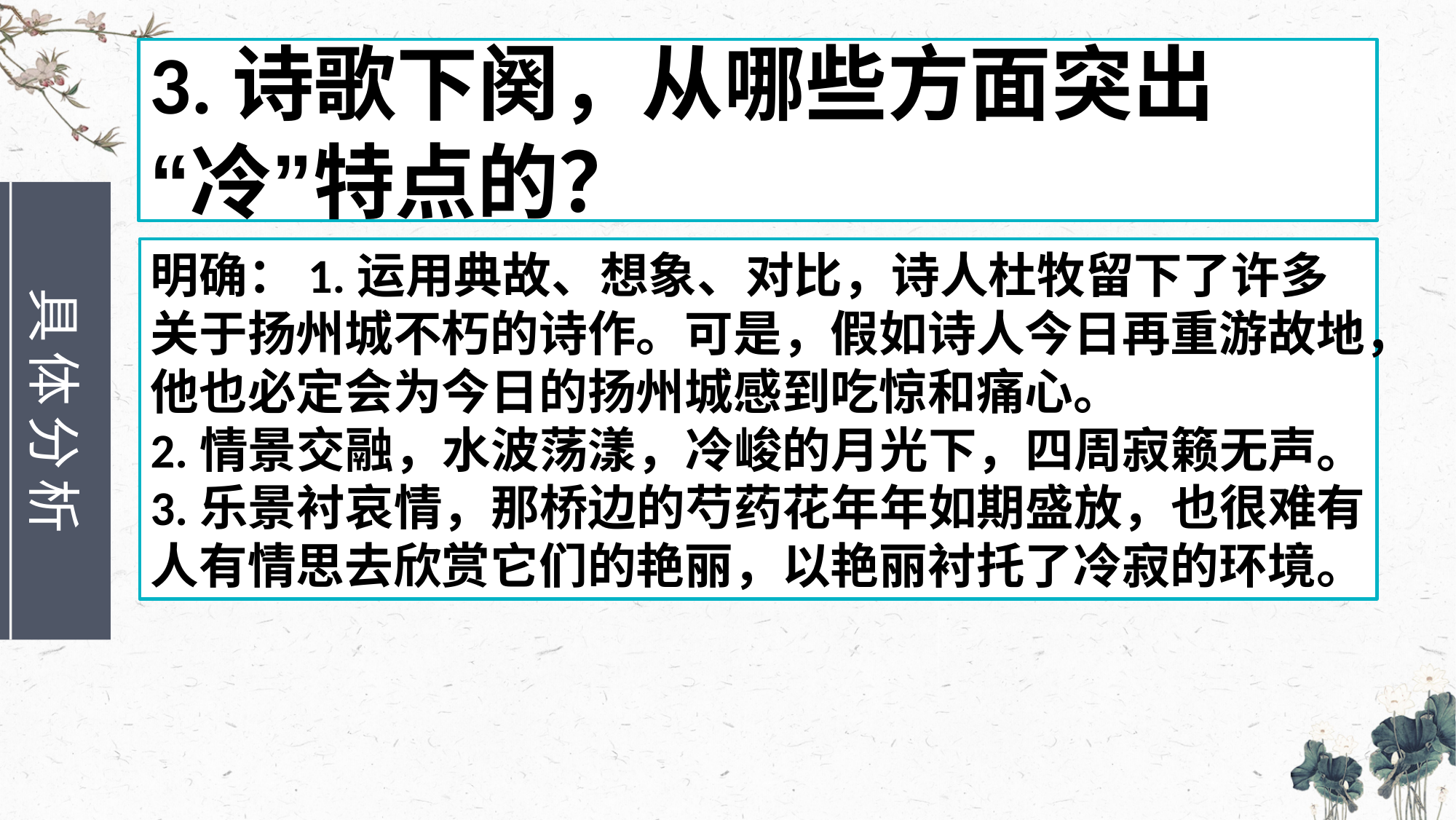

3.诗歌下阕，从哪些方面突出“冷”特点的？
具体分析

明确：1.运用典故、想象、对比，诗人杜牧留下了许多关于扬州城不朽的诗作。可是，假如诗人今日再重游故地，他也必定会为今日的扬州城感到吃惊和痛心。
2.情景交融，水波荡漾，冷峻的月光下，四周寂籁无声。3.乐景衬哀情，那桥边的芍药花年年如期盛放，也很难有人有情思去欣赏它们的艳丽，以艳丽衬托了冷寂的环境。